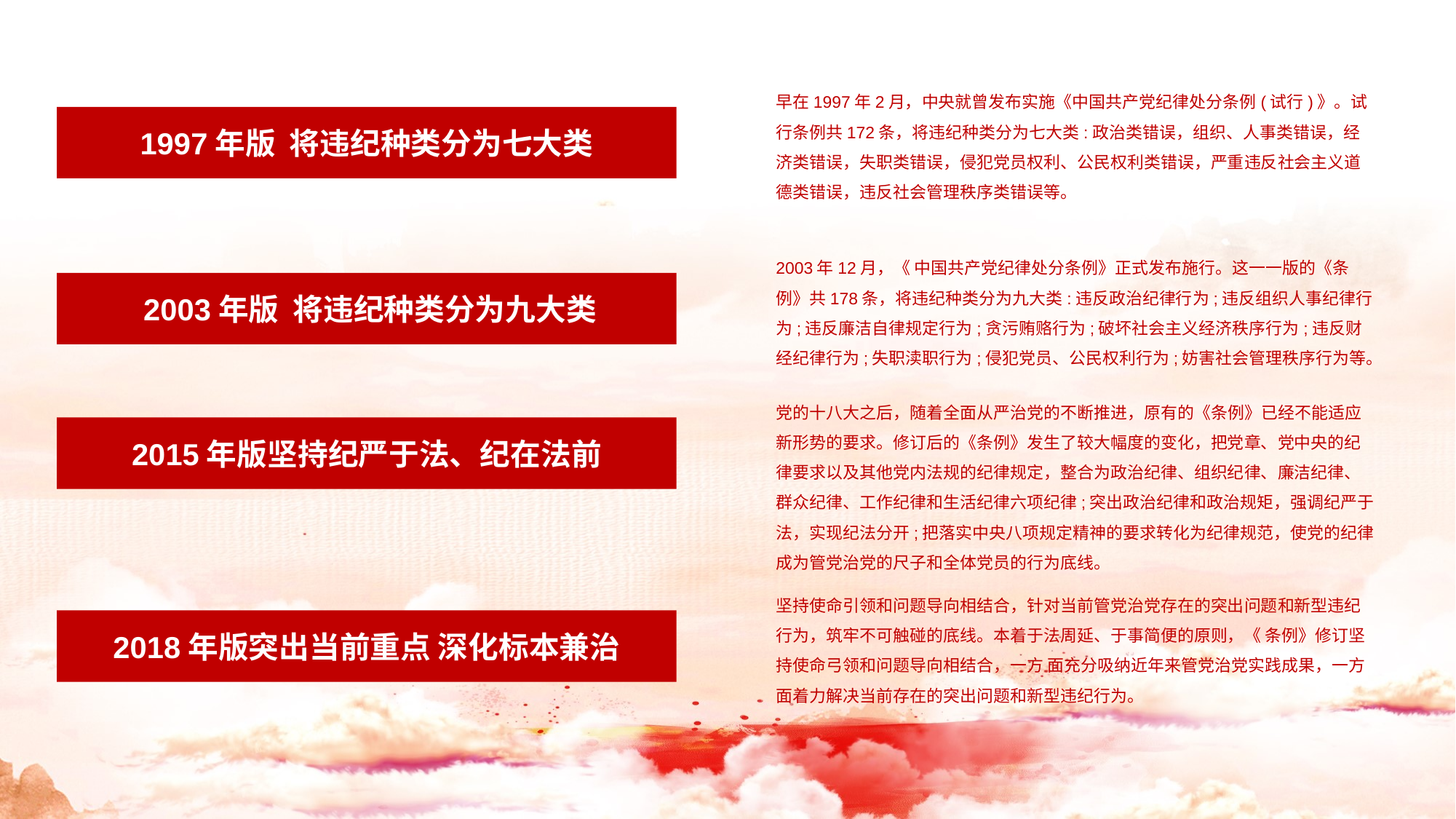

早在1997年2月，中央就曾发布实施《中国共产党纪律处分条例(试行)》。试行条例共172条，将违纪种类分为七大类:政治类错误，组织、人事类错误，经济类错误，失职类错误，侵犯党员权利、公民权利类错误，严重违反社会主义道德类错误，违反社会管理秩序类错误等。

1997年版  将违纪种类分为七大类
2003年12月，《 中国共产党纪律处分条例》正式发布施行。这一一版的《条例》共178条，将违纪种类分为九大类:违反政治纪律行为;违反组织人事纪律行为;违反廉洁自律规定行为;贪污贿赂行为;破坏社会主义经济秩序行为;违反财经纪律行为;失职渎职行为;侵犯党员、公民权利行为;妨害社会管理秩序行为等。

2003年版  将违纪种类分为九大类
党的十八大之后，随着全面从严治党的不断推进，原有的《条例》已经不能适应新形势的要求。修订后的《条例》发生了较大幅度的变化，把党章、党中央的纪律要求以及其他党内法规的纪律规定，整合为政治纪律、组织纪律、廉洁纪律、群众纪律、工作纪律和生活纪律六项纪律;突出政治纪律和政治规矩，强调纪严于法，实现纪法分开;把落实中央八项规定精神的要求转化为纪律规范，使党的纪律成为管党治党的尺子和全体党员的行为底线。

2015年版坚持纪严于法、纪在法前
坚持使命引领和问题导向相结合，针对当前管党治党存在的突出问题和新型违纪行为，筑牢不可触碰的底线。本着于法周延、于事简便的原则，《 条例》修订坚持使命弓领和问题导向相结合，一方 面充分吸纳近年来管党治党实践成果，一方面着力解决当前存在的突出问题和新型违纪行为。

2018年版突出当前重点 深化标本兼治